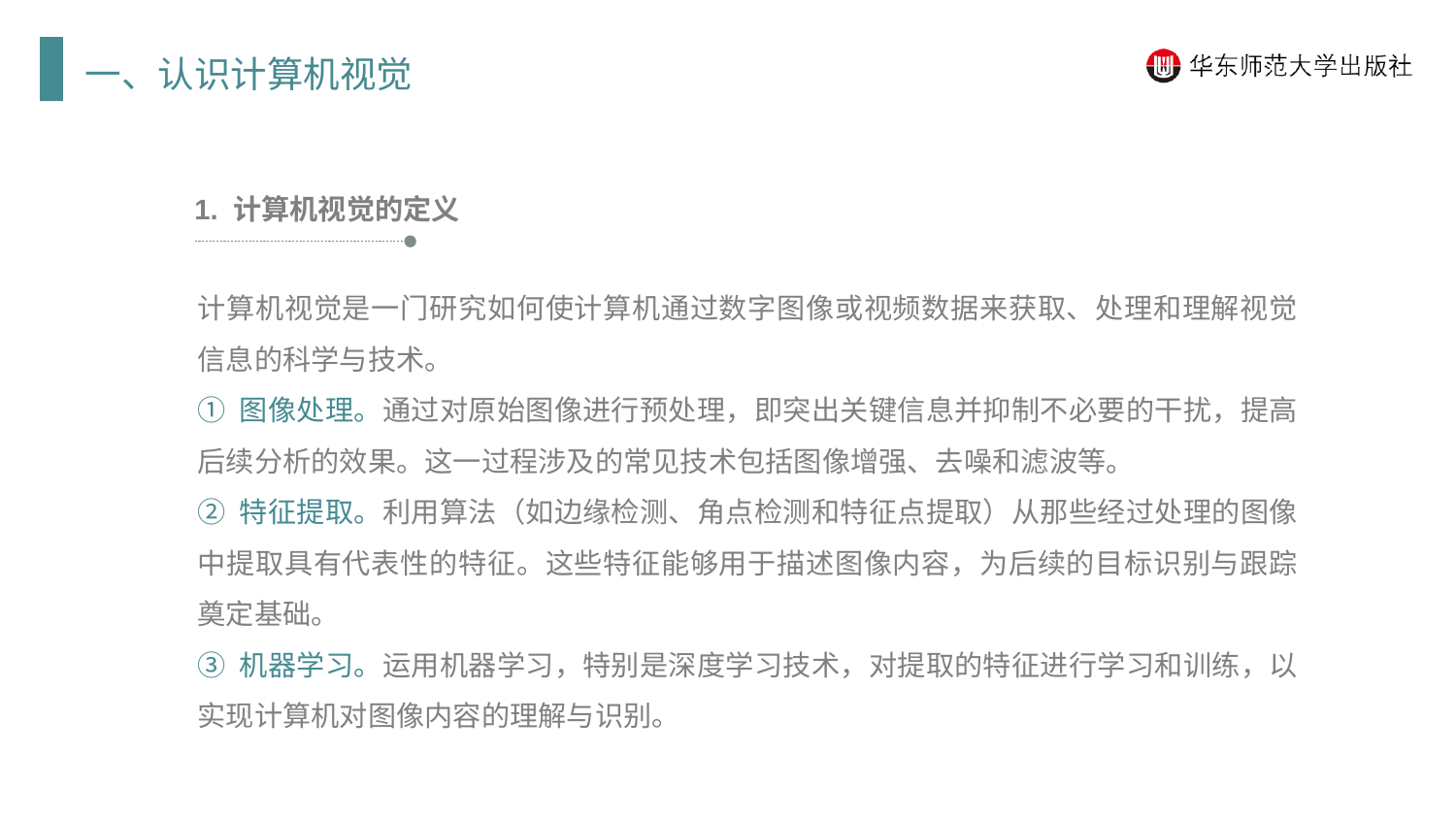

一、认识计算机视觉
1. 计算机视觉的定义
计算机视觉是一门研究如何使计算机通过数字图像或视频数据来获取、处理和理解视觉信息的科学与技术。
① 图像处理。通过对原始图像进行预处理，即突出关键信息并抑制不必要的干扰，提高后续分析的效果。这一过程涉及的常见技术包括图像增强、去噪和滤波等。
② 特征提取。利用算法（如边缘检测、角点检测和特征点提取）从那些经过处理的图像中提取具有代表性的特征。这些特征能够用于描述图像内容，为后续的目标识别与跟踪奠定基础。
③ 机器学习。运用机器学习，特别是深度学习技术，对提取的特征进行学习和训练，以实现计算机对图像内容的理解与识别。